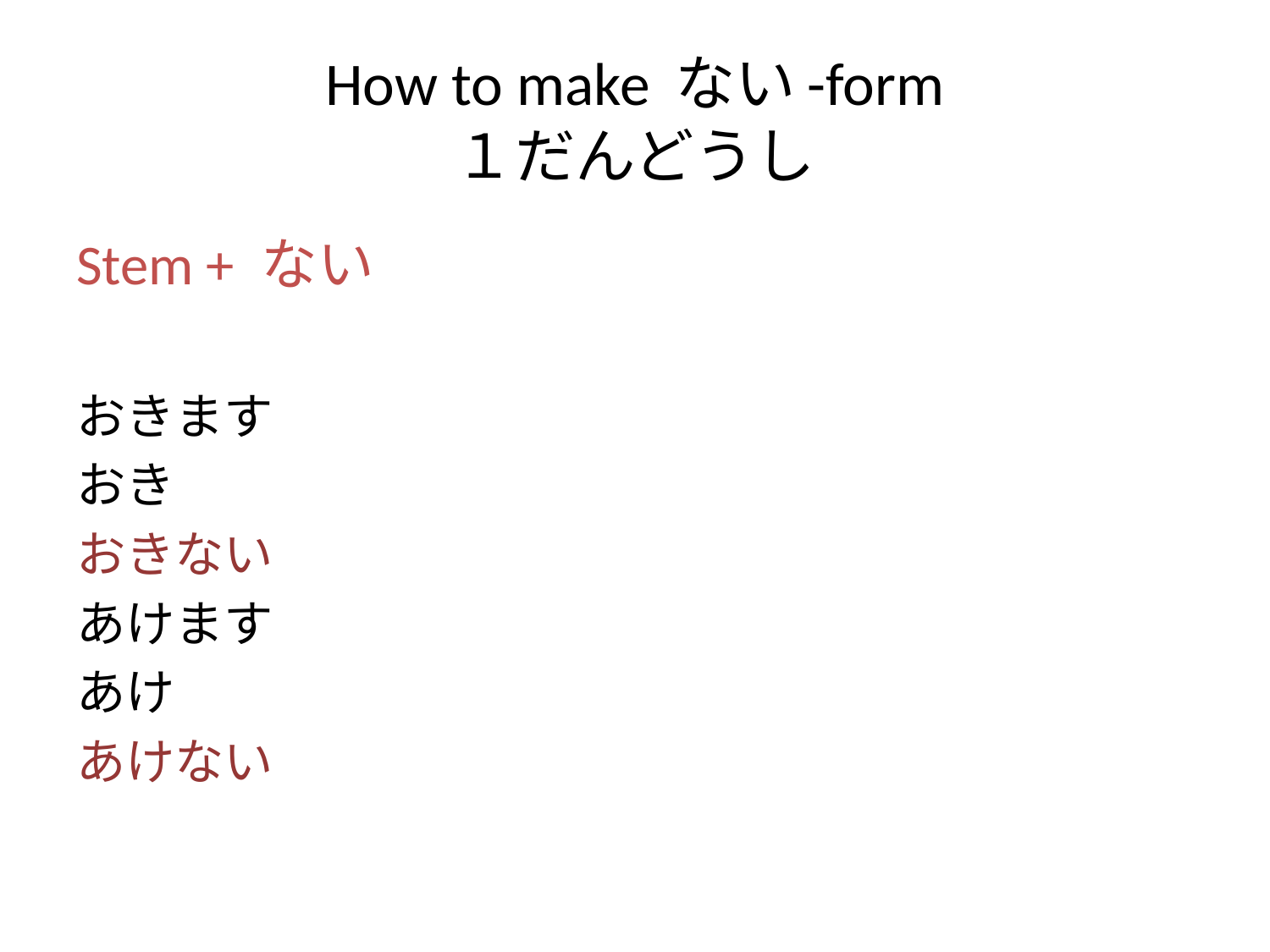

# How to make ない-form １だんどうし
Stem + ない

おきます
おき
おきない
あけます
あけ
あけない